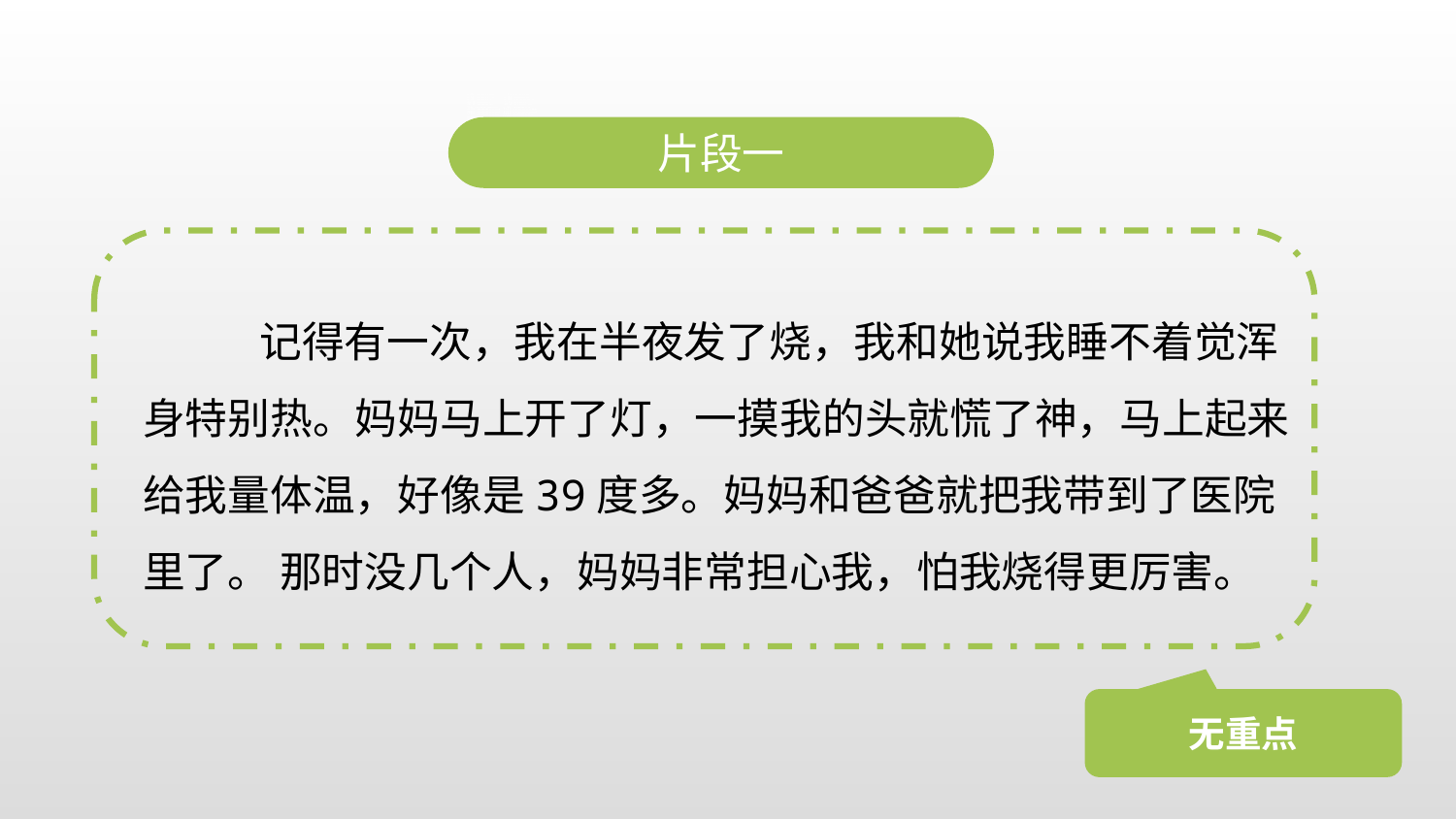

片段一

 记得有一次，我在半夜发了烧，我和她说我睡不着觉浑身特别热。妈妈马上开了灯，一摸我的头就慌了神，马上起来给我量体温，好像是39度多。妈妈和爸爸就把我带到了医院里了。 那时没几个人，妈妈非常担心我，怕我烧得更厉害。
无重点